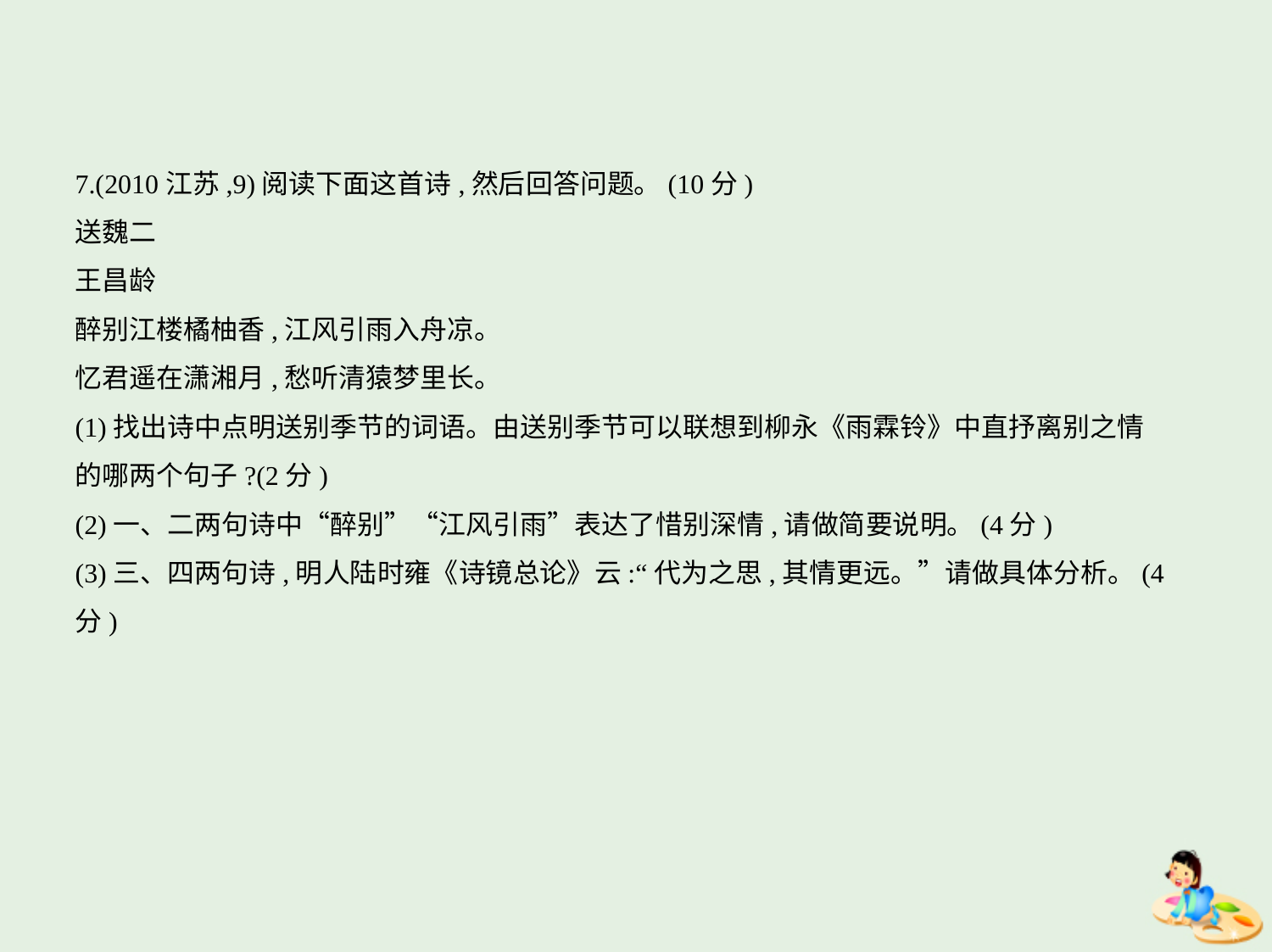

7.(2010江苏,9)阅读下面这首诗,然后回答问题。(10分)
送魏二
王昌龄
醉别江楼橘柚香,江风引雨入舟凉。
忆君遥在潇湘月,愁听清猿梦里长。
(1)找出诗中点明送别季节的词语。由送别季节可以联想到柳永《雨霖铃》中直抒离别之情
的哪两个句子?(2分)
(2)一、二两句诗中“醉别”“江风引雨”表达了惜别深情,请做简要说明。(4分)
(3)三、四两句诗,明人陆时雍《诗镜总论》云:“代为之思,其情更远。”请做具体分析。(4分)